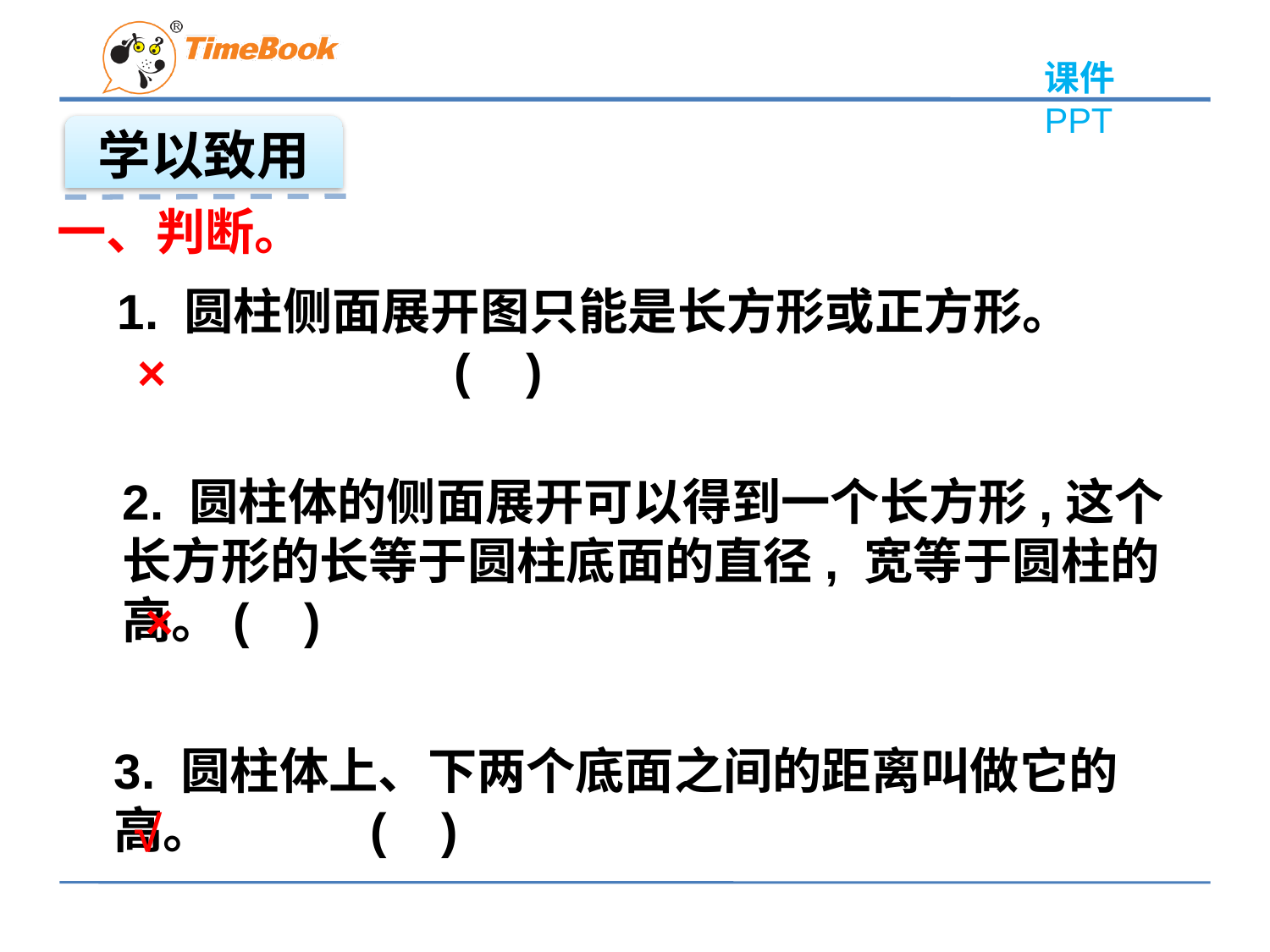

学以致用
一、判断。
1. 圆柱侧面展开图只能是长方形或正方形。                                   (    )
     ×

2. 圆柱体的侧面展开可以得到一个长方形,这个长方形的长等于圆柱底面的直径, 宽等于圆柱的高。(    )
×
3. 圆柱体上、下两个底面之间的距离叫做它的高。             (    )
√